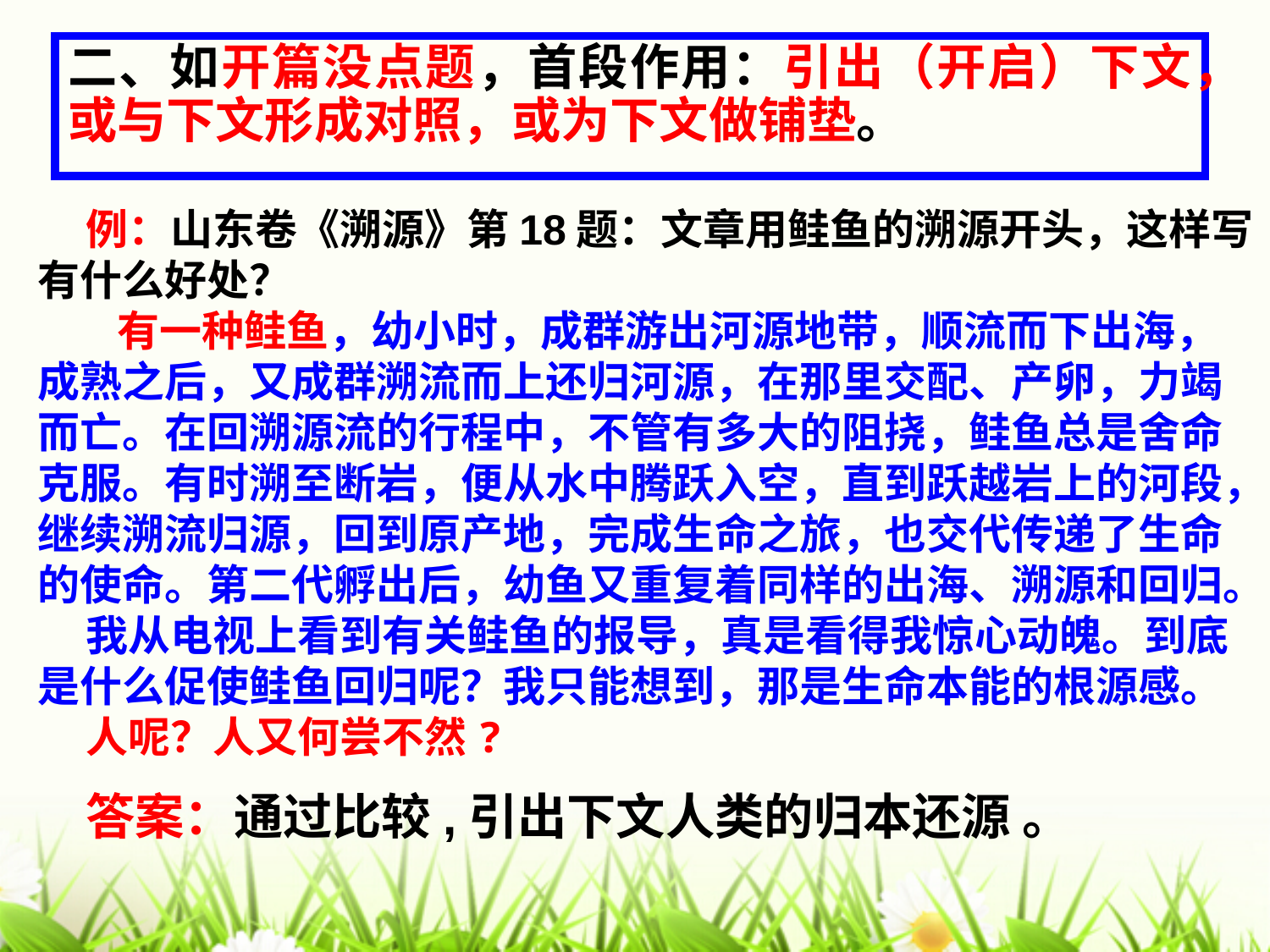

# 二、如开篇没点题，首段作用：引出（开启）下文，或与下文形成对照，或为下文做铺垫。
    例：山东卷《溯源》第18题：文章用鲑鱼的溯源开头，这样写有什么好处？
          有一种鲑鱼，幼小时，成群游出河源地带，顺流而下出海，成熟之后，又成群溯流而上还归河源，在那里交配、产卵，力竭而亡。在回溯源流的行程中，不管有多大的阻挠，鲑鱼总是舍命克服。有时溯至断岩，便从水中腾跃入空，直到跃越岩上的河段，继续溯流归源，回到原产地，完成生命之旅，也交代传递了生命的使命。第二代孵出后，幼鱼又重复着同样的出海、溯源和回归。
    我从电视上看到有关鲑鱼的报导，真是看得我惊心动魄。到底是什么促使鲑鱼回归呢？我只能想到，那是生命本能的根源感。
    人呢？人又何尝不然?
    答案：通过比较,引出下文人类的归本还源 。